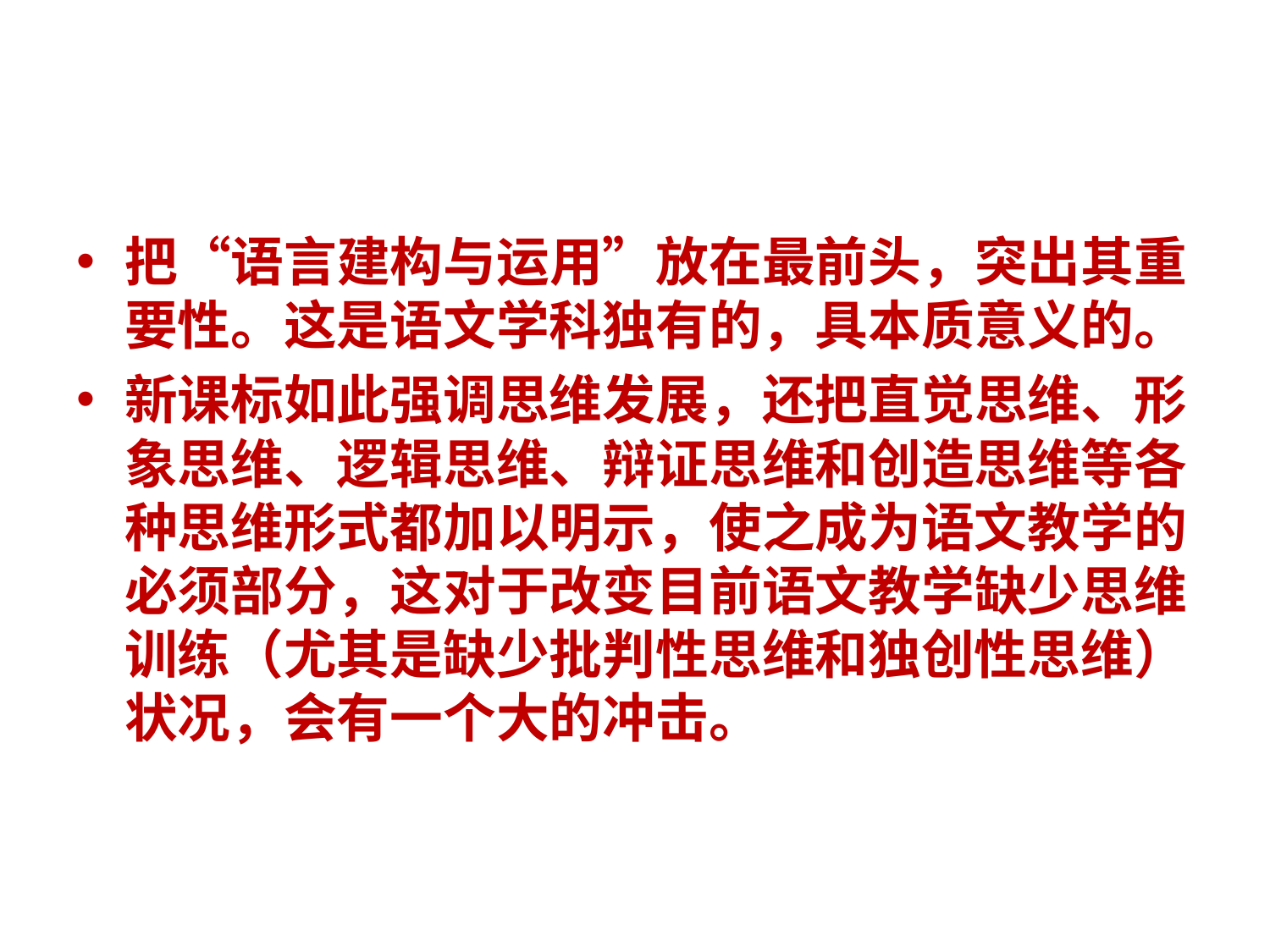

#
把“语言建构与运用”放在最前头，突出其重要性。这是语文学科独有的，具本质意义的。
新课标如此强调思维发展，还把直觉思维、形象思维、逻辑思维、辩证思维和创造思维等各种思维形式都加以明示，使之成为语文教学的必须部分，这对于改变目前语文教学缺少思维训练（尤其是缺少批判性思维和独创性思维）状况，会有一个大的冲击。